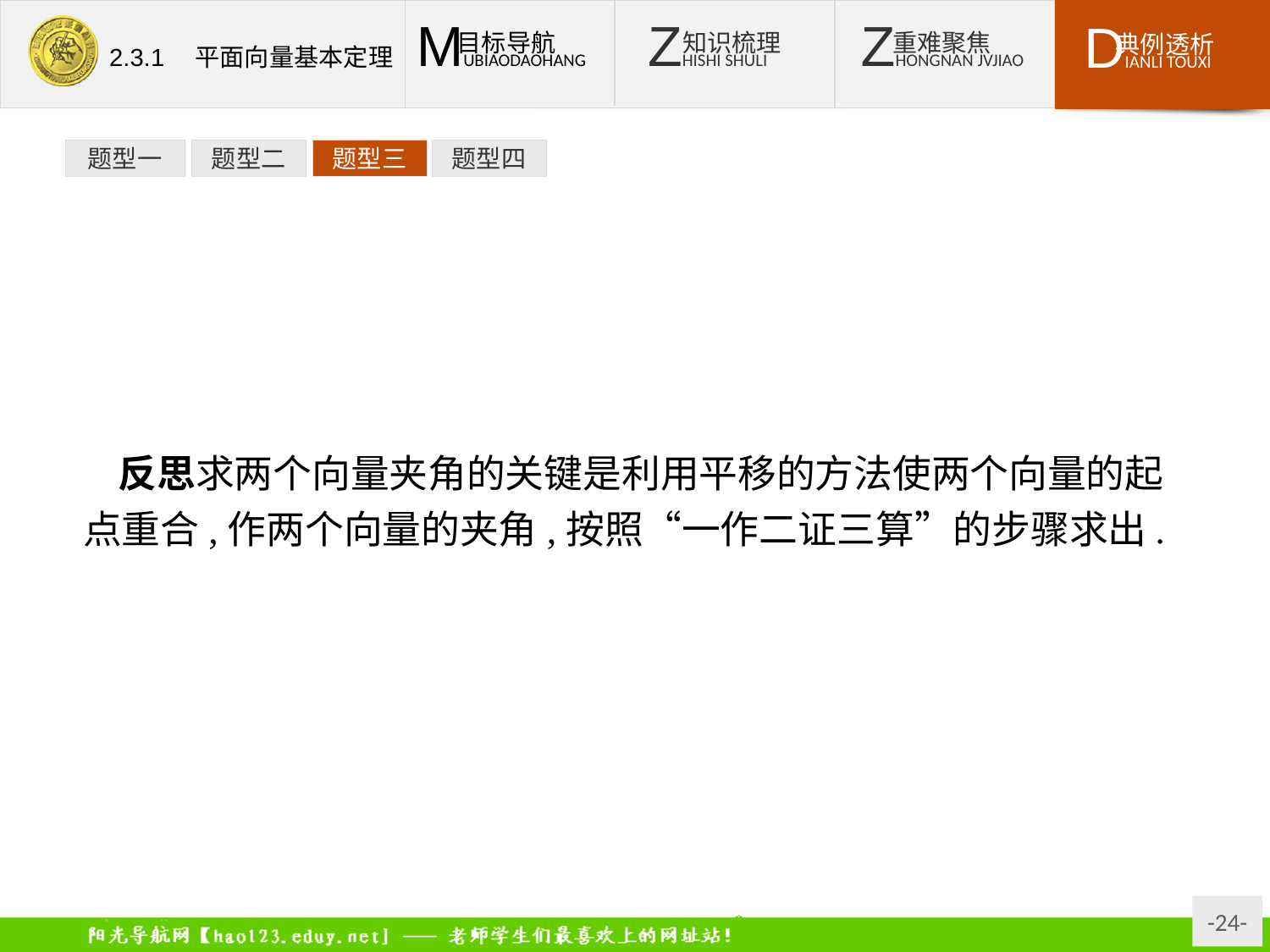

题型一
题型二
题型三
题型四
反思求两个向量夹角的关键是利用平移的方法使两个向量的起点重合,作两个向量的夹角,按照“一作二证三算”的步骤求出.